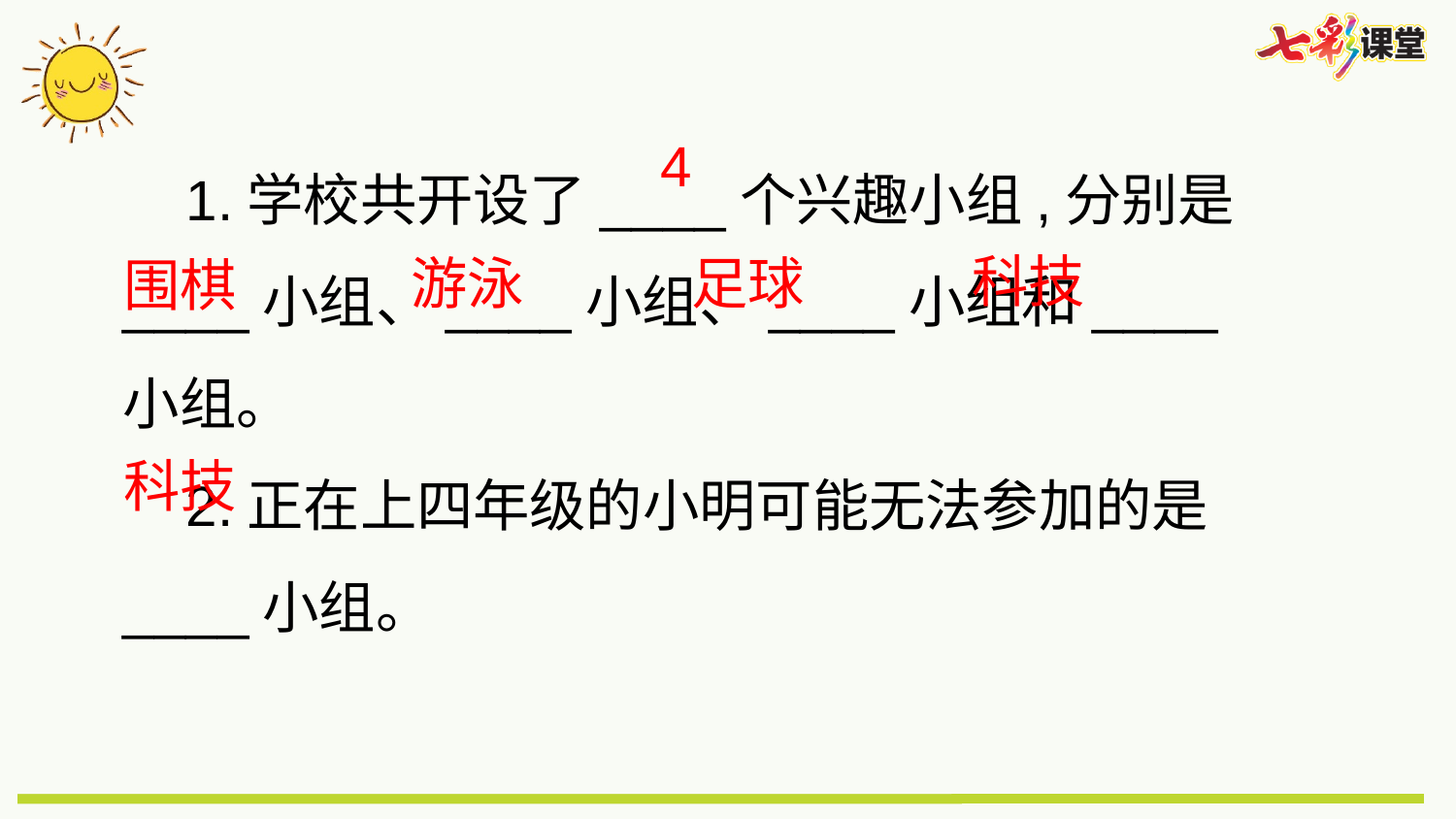

1.学校共开设了____个兴趣小组,分别是____小组、____小组、____小组和____小组。
    2.正在上四年级的小明可能无法参加的是____小组。
4
科技
游泳
足球
围棋
科技